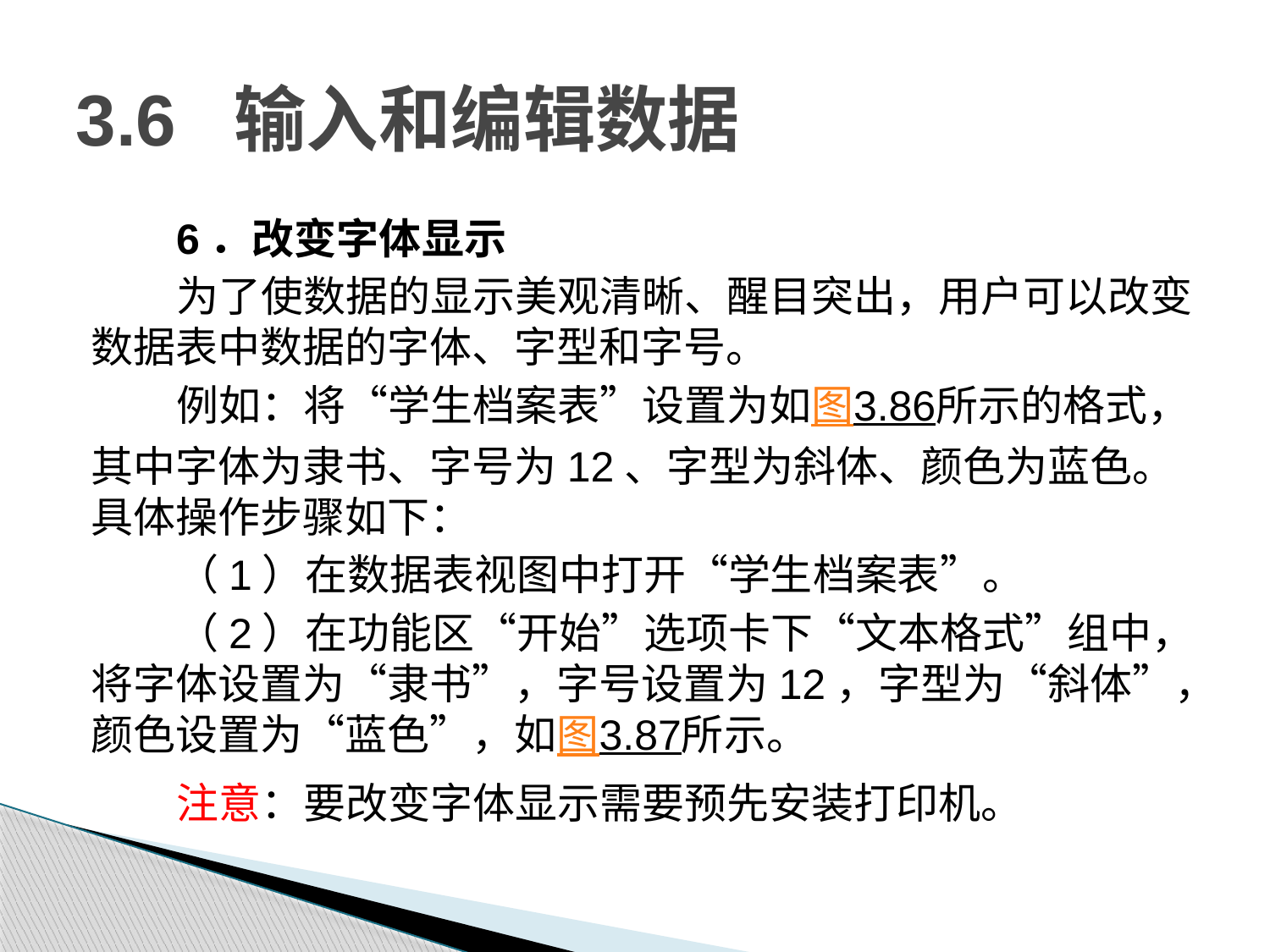

# 3.6  输入和编辑数据
6．改变字体显示
为了使数据的显示美观清晰、醒目突出，用户可以改变数据表中数据的字体、字型和字号。
例如：将“学生档案表”设置为如图3.86所示的格式，其中字体为隶书、字号为12、字型为斜体、颜色为蓝色。具体操作步骤如下：
（1）在数据表视图中打开“学生档案表”。
（2）在功能区“开始”选项卡下“文本格式”组中，将字体设置为“隶书”，字号设置为12，字型为“斜体”，颜色设置为“蓝色”，如图3.87所示。
注意：要改变字体显示需要预先安装打印机。